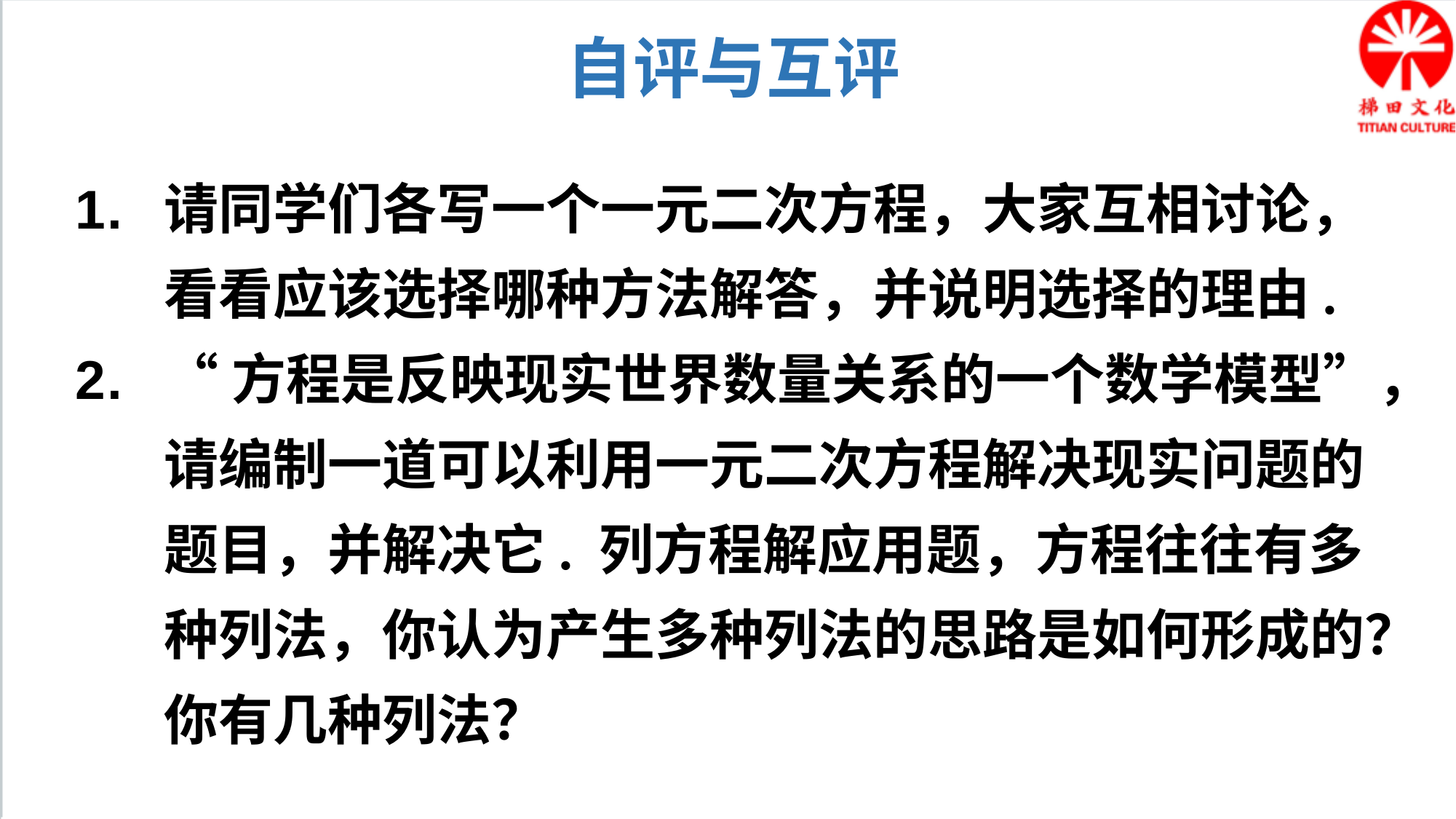

自评与互评
请同学们各写一个一元二次方程，大家互相讨论，看看应该选择哪种方法解答，并说明选择的理由.
“方程是反映现实世界数量关系的一个数学模型”，请编制一道可以利用一元二次方程解决现实问题的题目，并解决它. 列方程解应用题，方程往往有多种列法，你认为产生多种列法的思路是如何形成的？你有几种列法？